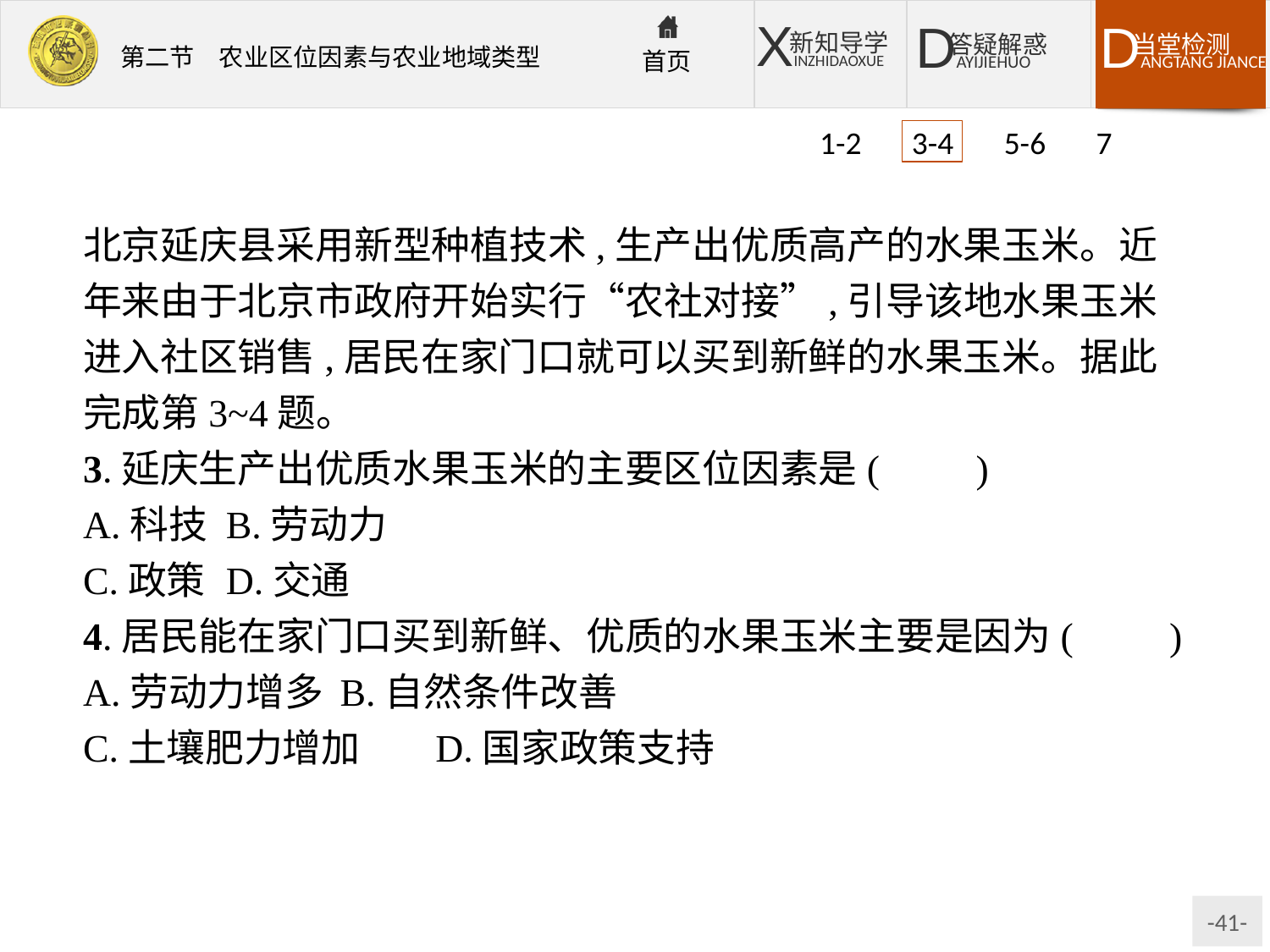

1-2       3-4       5-6       7

北京延庆县采用新型种植技术,生产出优质高产的水果玉米。近年来由于北京市政府开始实行“农社对接”,引导该地水果玉米进入社区销售,居民在家门口就可以买到新鲜的水果玉米。据此完成第3~4题。
3.延庆生产出优质水果玉米的主要区位因素是(　　)
A.科技	B.劳动力
C.政策	D.交通
4.居民能在家门口买到新鲜、优质的水果玉米主要是因为(　　)
A.劳动力增多	B.自然条件改善
C.土壤肥力增加	D.国家政策支持